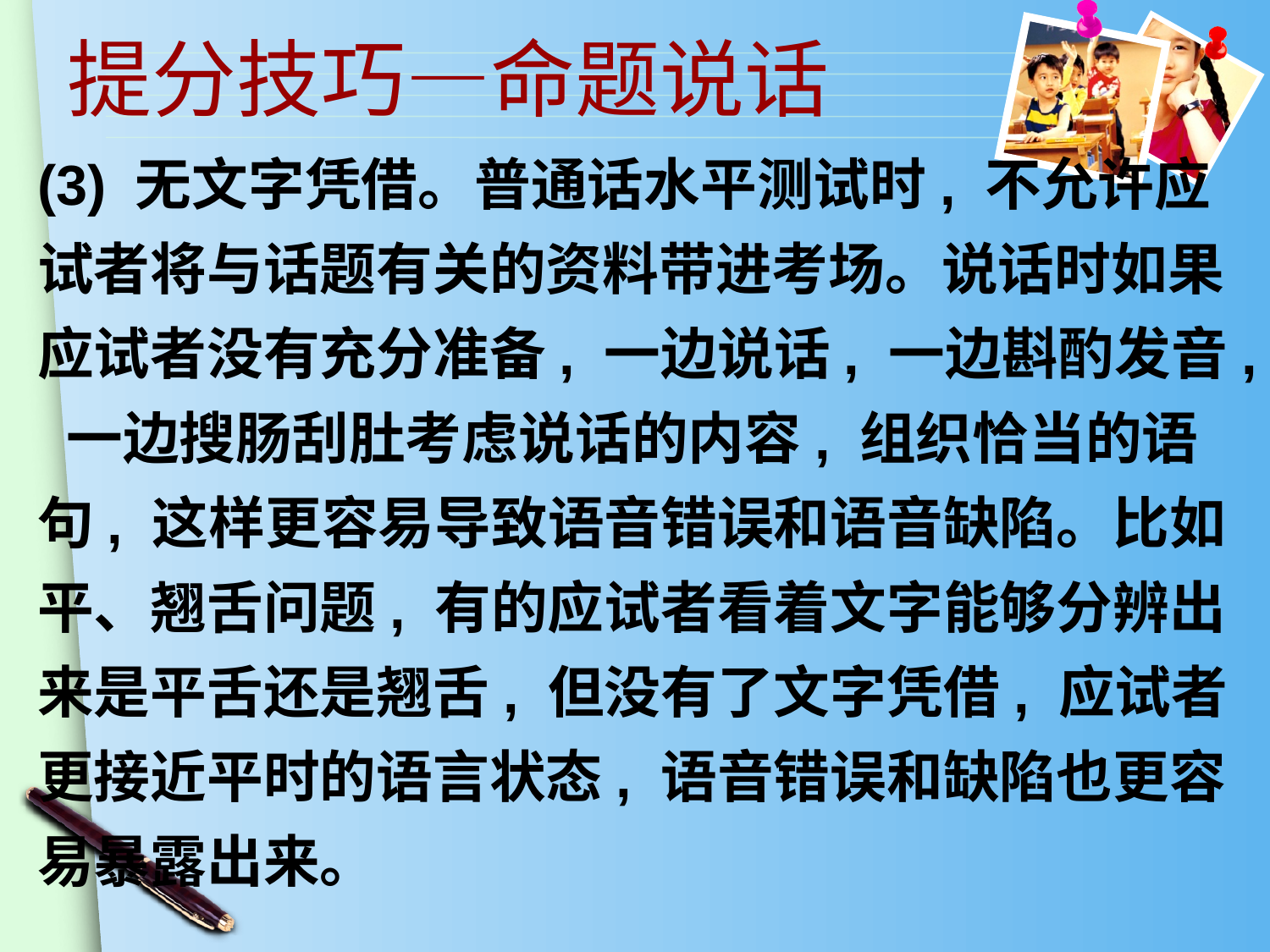

提分技巧—命题说话
(3) 无文字凭借。普通话水平测试时, 不允许应试者将与话题有关的资料带进考场。说话时如果应试者没有充分准备, 一边说话, 一边斟酌发音, 一边搜肠刮肚考虑说话的内容, 组织恰当的语句, 这样更容易导致语音错误和语音缺陷。比如平、翘舌问题, 有的应试者看着文字能够分辨出来是平舌还是翘舌, 但没有了文字凭借, 应试者更接近平时的语言状态, 语音错误和缺陷也更容易暴露出来。